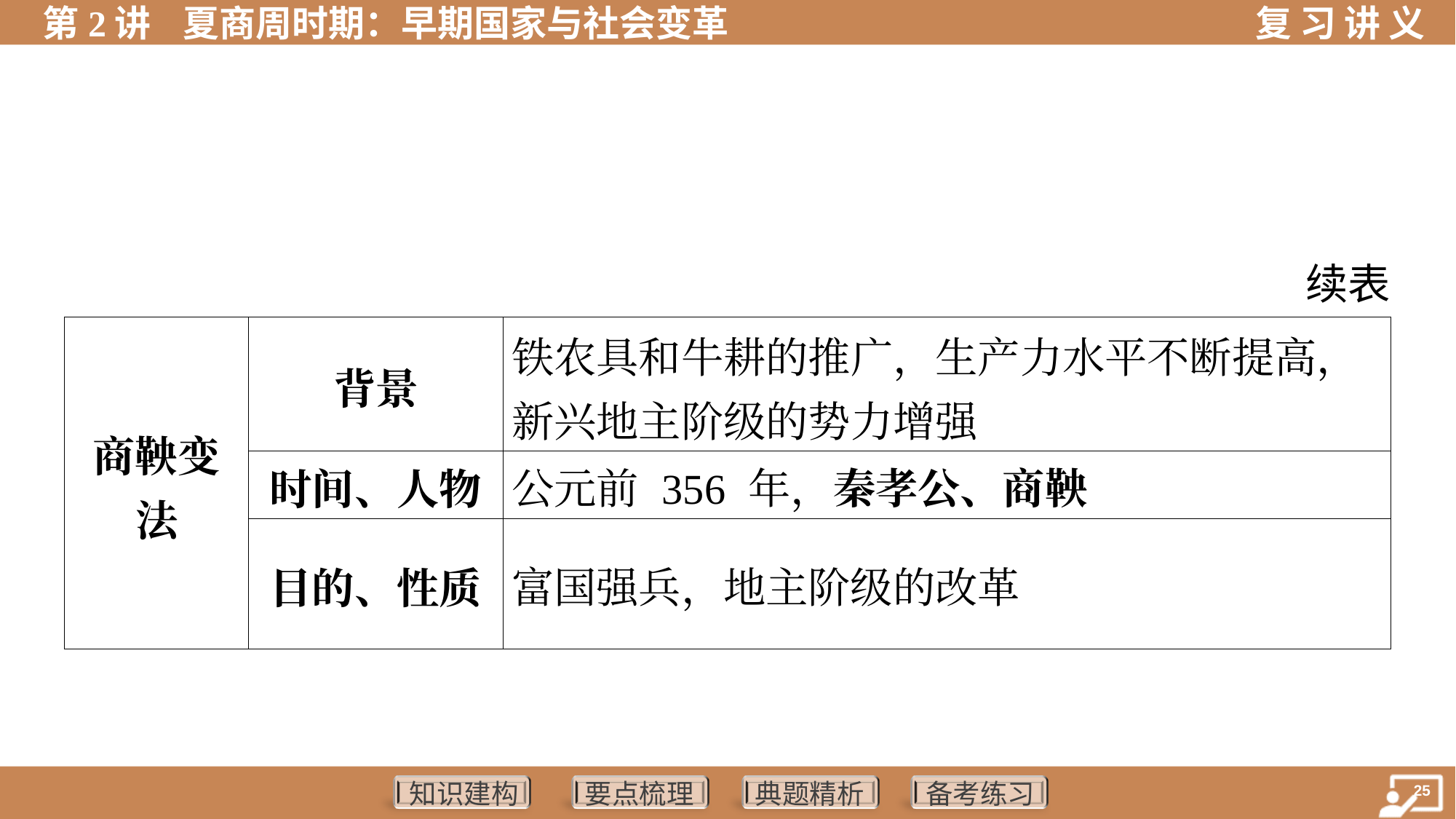

续表
| 商鞅变 法 | 背景 | 铁农具和牛耕的推广，生产力水平不断提高， 新兴地主阶级的势力增强 |  |  |
| --- | --- | --- | --- | --- |
|  | 时间、人物 | 公元前 356 年，秦孝公、商鞅 |  |  |
|  | 目的、性质 | 富国强兵，地主阶级的改革 |  |  |